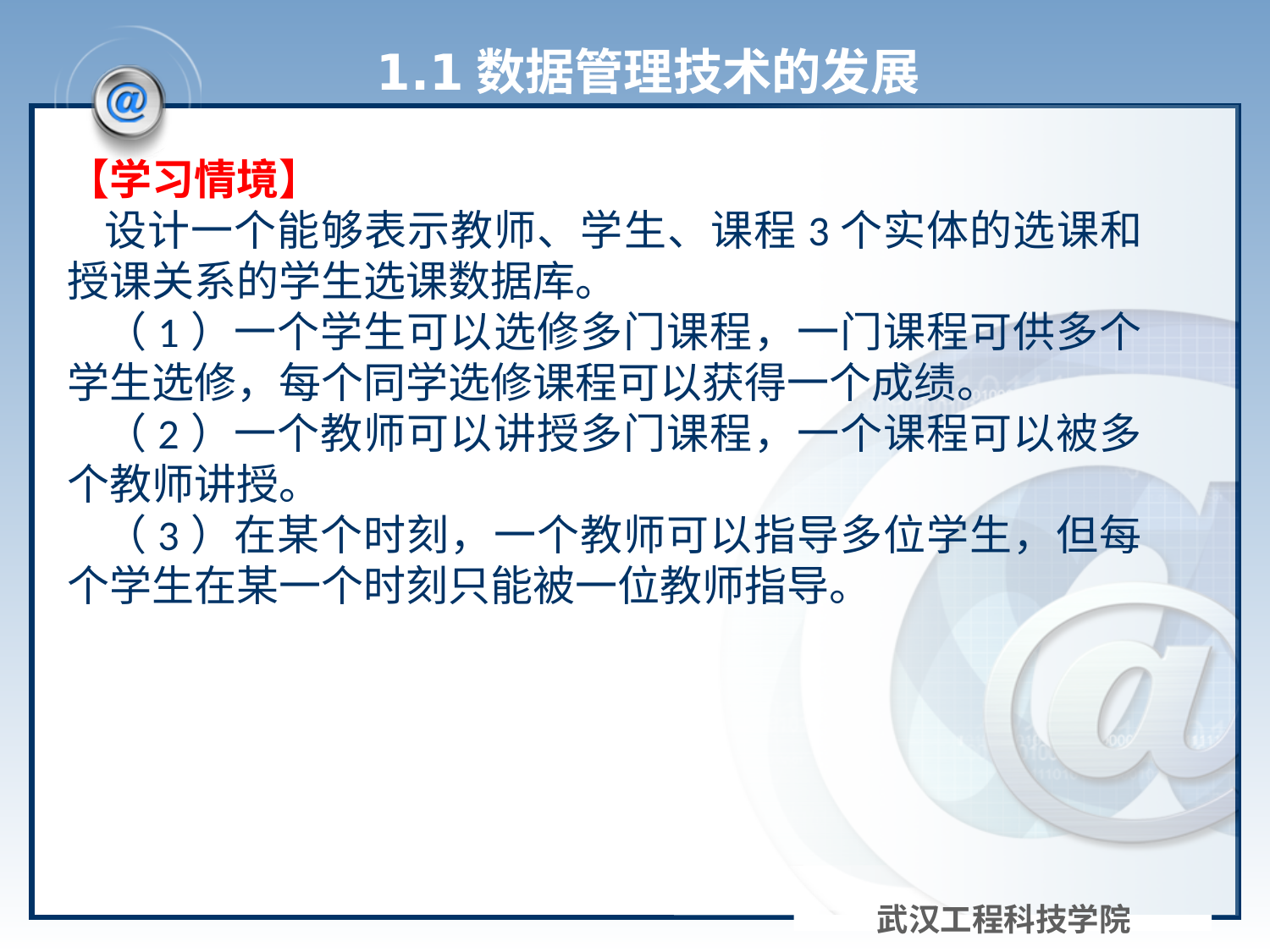

# 1.1数据管理技术的发展

【学习情境】
设计一个能够表示教师、学生、课程3个实体的选课和授课关系的学生选课数据库。
（1）一个学生可以选修多门课程，一门课程可供多个学生选修，每个同学选修课程可以获得一个成绩。
（2）一个教师可以讲授多门课程，一个课程可以被多个教师讲授。
（3）在某个时刻，一个教师可以指导多位学生，但每个学生在某一个时刻只能被一位教师指导。
武汉工程科技学院